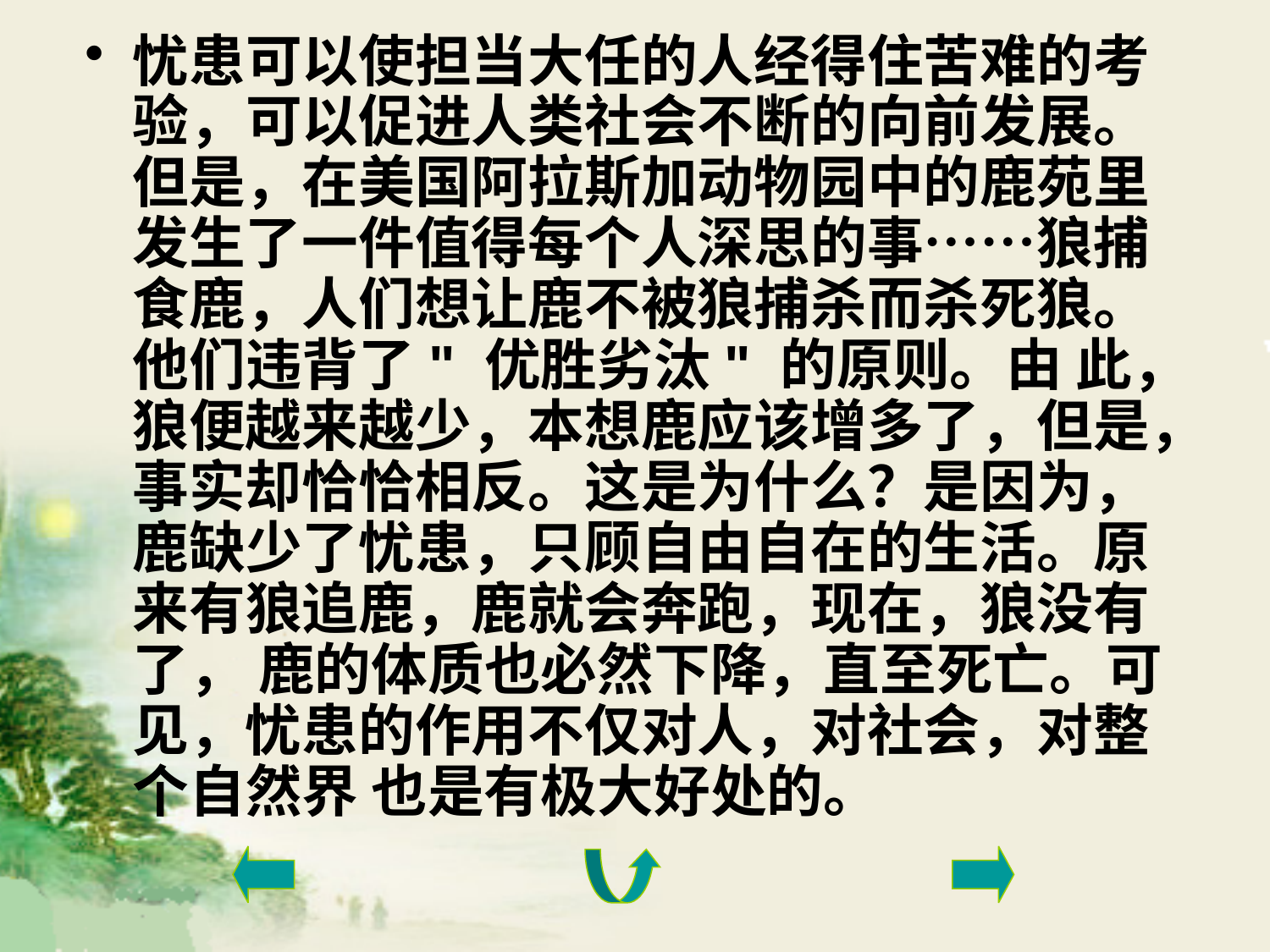

忧患可以使担当大任的人经得住苦难的考验，可以促进人类社会不断的向前发展。 但是，在美国阿拉斯加动物园中的鹿苑里发生了一件值得每个人深思的事……狼捕食鹿，人们想让鹿不被狼捕杀而杀死狼。他们违背了" 优胜劣汰" 的原则。由 此，狼便越来越少，本想鹿应该增多了，但是，事实却恰恰相反。这是为什么？是因为， 鹿缺少了忧患，只顾自由自在的生活。原来有狼追鹿，鹿就会奔跑，现在，狼没有了， 鹿的体质也必然下降，直至死亡。可见，忧患的作用不仅对人，对社会，对整个自然界 也是有极大好处的。